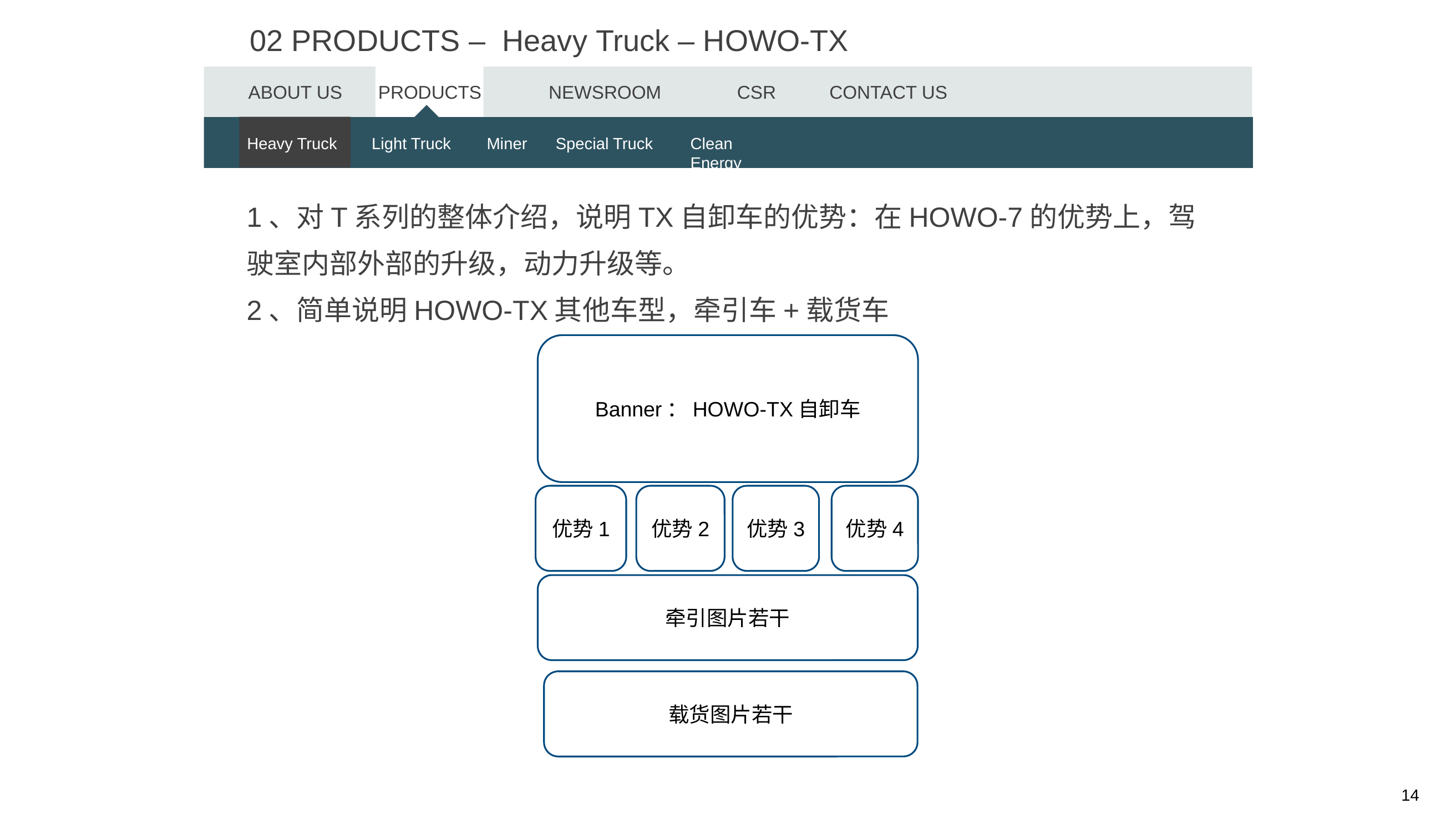

02 PRODUCTS –  Heavy Truck – HOWO-TX

ABOUT US
PRODUCTS
NEWSROOM
CSR
CONTACT US

Heavy Trucks
Heavy Truck
Light Trucks
Light Truck
Miner
Miner
Special Truck
Special Trucks
Clean Energy
Clean Energy
1、对T系列的整体介绍，说明TX自卸车的优势：在HOWO-7的优势上，驾驶室内部外部的升级，动力升级等。
2、简单说明HOWO-TX其他车型，牵引车+载货车
Banner：HOWO-TX自卸车
优势1
优势2
优势3
优势4
牵引图片若干
载货图片若干